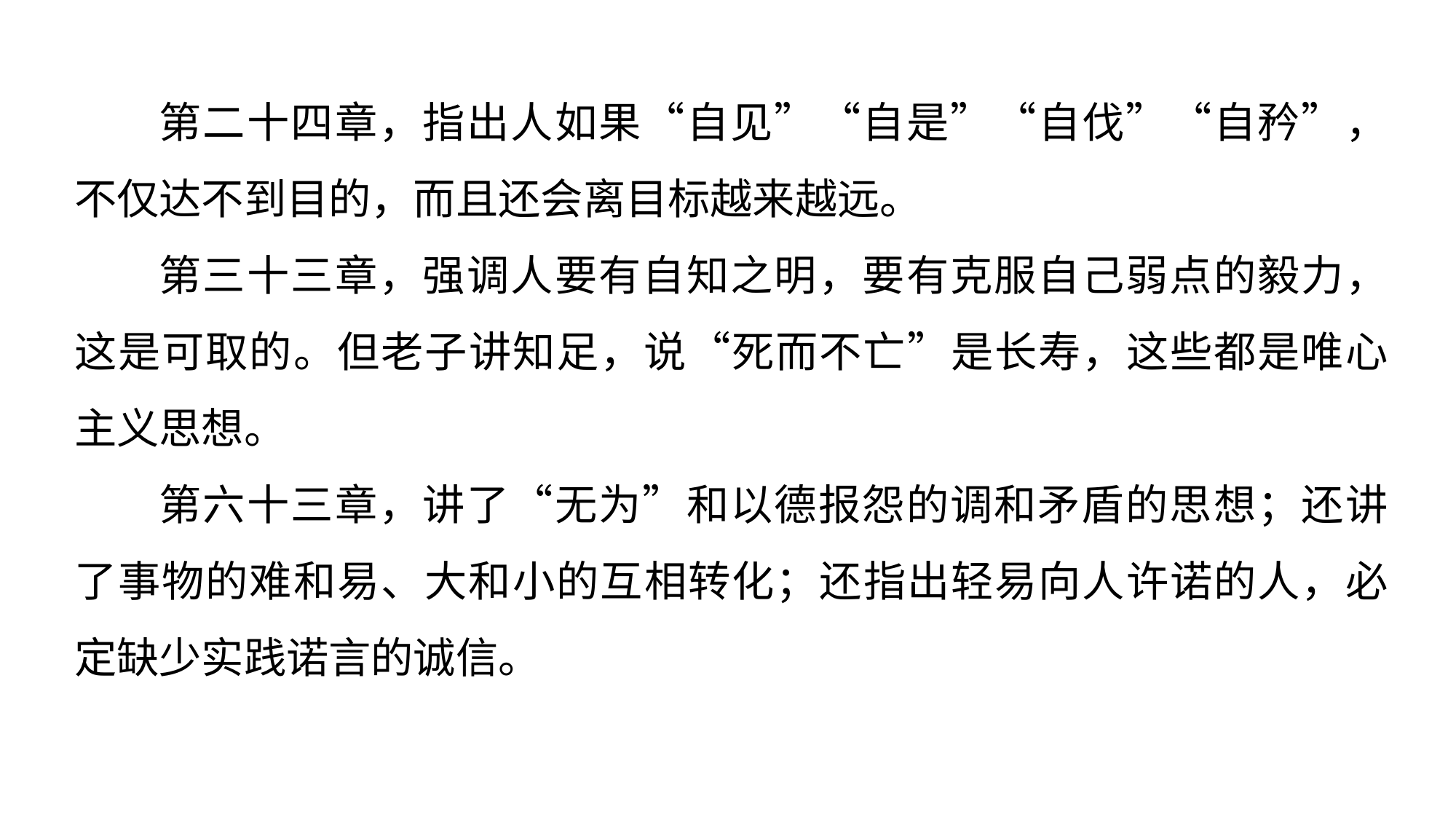

第二十四章，指出人如果“自见”“自是”“自伐”“自矜”，不仅达不到目的，而且还会离目标越来越远。
第三十三章，强调人要有自知之明，要有克服自己弱点的毅力，这是可取的。但老子讲知足，说“死而不亡”是长寿，这些都是唯心主义思想。
第六十三章，讲了“无为”和以德报怨的调和矛盾的思想；还讲了事物的难和易、大和小的互相转化；还指出轻易向人许诺的人，必定缺少实践诺言的诚信。